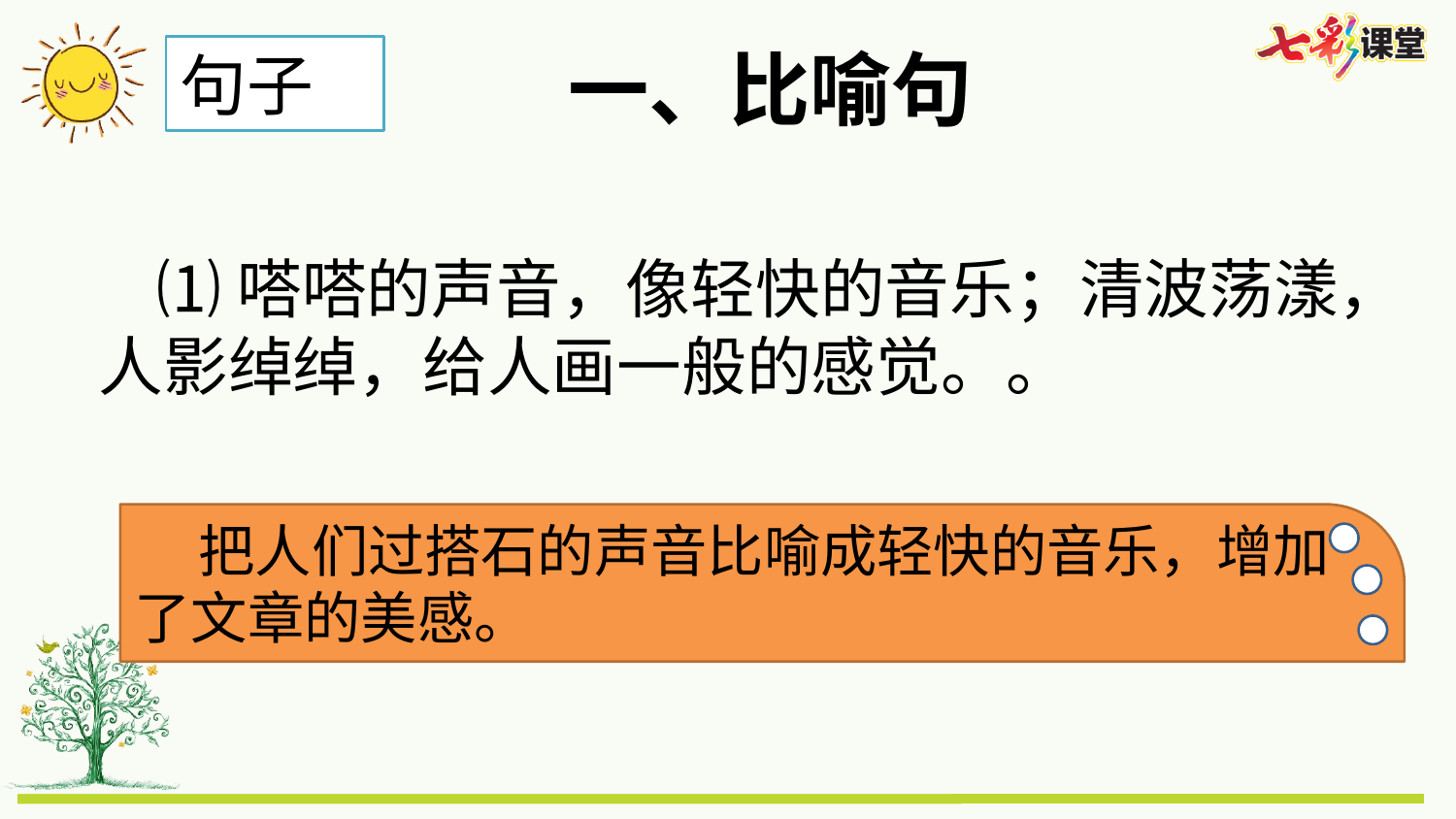

一、比喻句
句子
    ⑴嗒嗒的声音，像轻快的音乐；清波荡漾，人影绰绰，给人画一般的感觉。。
    把人们过搭石的声音比喻成轻快的音乐，增加了文章的美感。